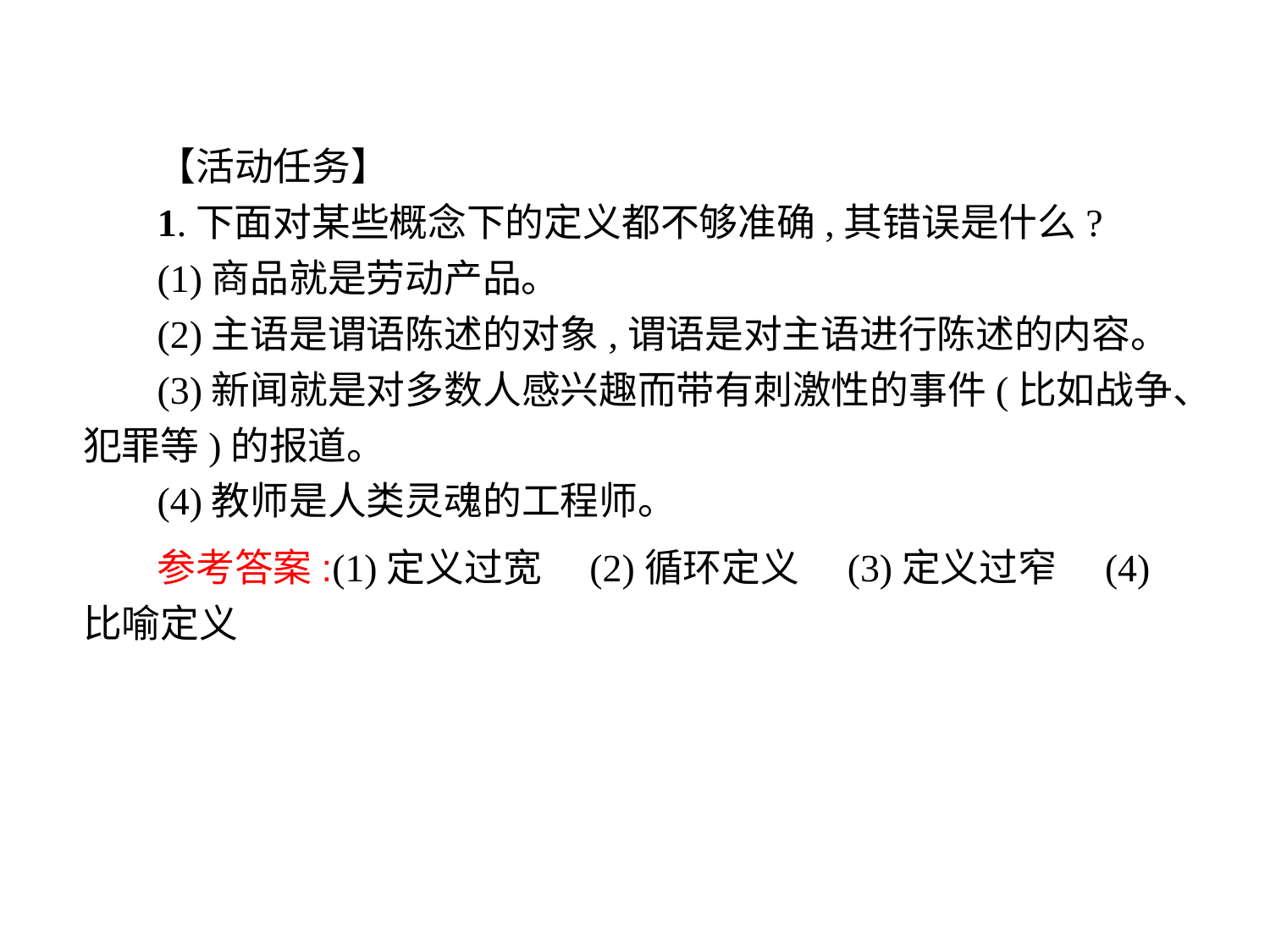

【活动任务】
1.下面对某些概念下的定义都不够准确,其错误是什么?
(1)商品就是劳动产品。
(2)主语是谓语陈述的对象,谓语是对主语进行陈述的内容。
(3)新闻就是对多数人感兴趣而带有刺激性的事件(比如战争、犯罪等)的报道。
(4)教师是人类灵魂的工程师。
参考答案:(1)定义过宽　(2)循环定义　(3)定义过窄　(4)比喻定义